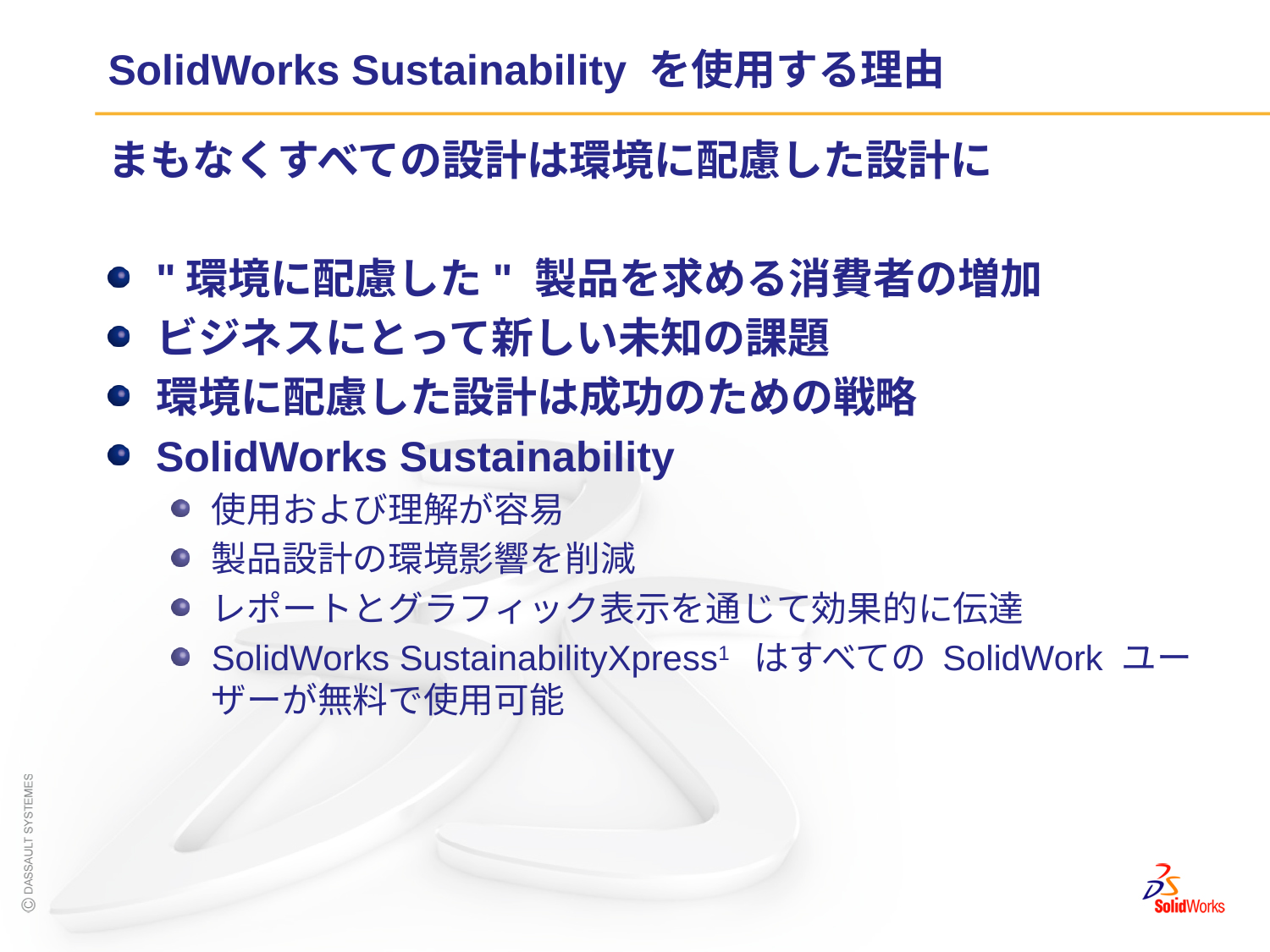

# SolidWorks Sustainability を使用する理由
まもなくすべての設計は環境に配慮した設計に

"環境に配慮した" 製品を求める消費者の増加
ビジネスにとって新しい未知の課題
環境に配慮した設計は成功のための戦略
SolidWorks Sustainability
使用および理解が容易
製品設計の環境影響を削減
レポートとグラフィック表示を通じて効果的に伝達
SolidWorks SustainabilityXpress1  はすべての SolidWork ユーザーが無料で使用可能